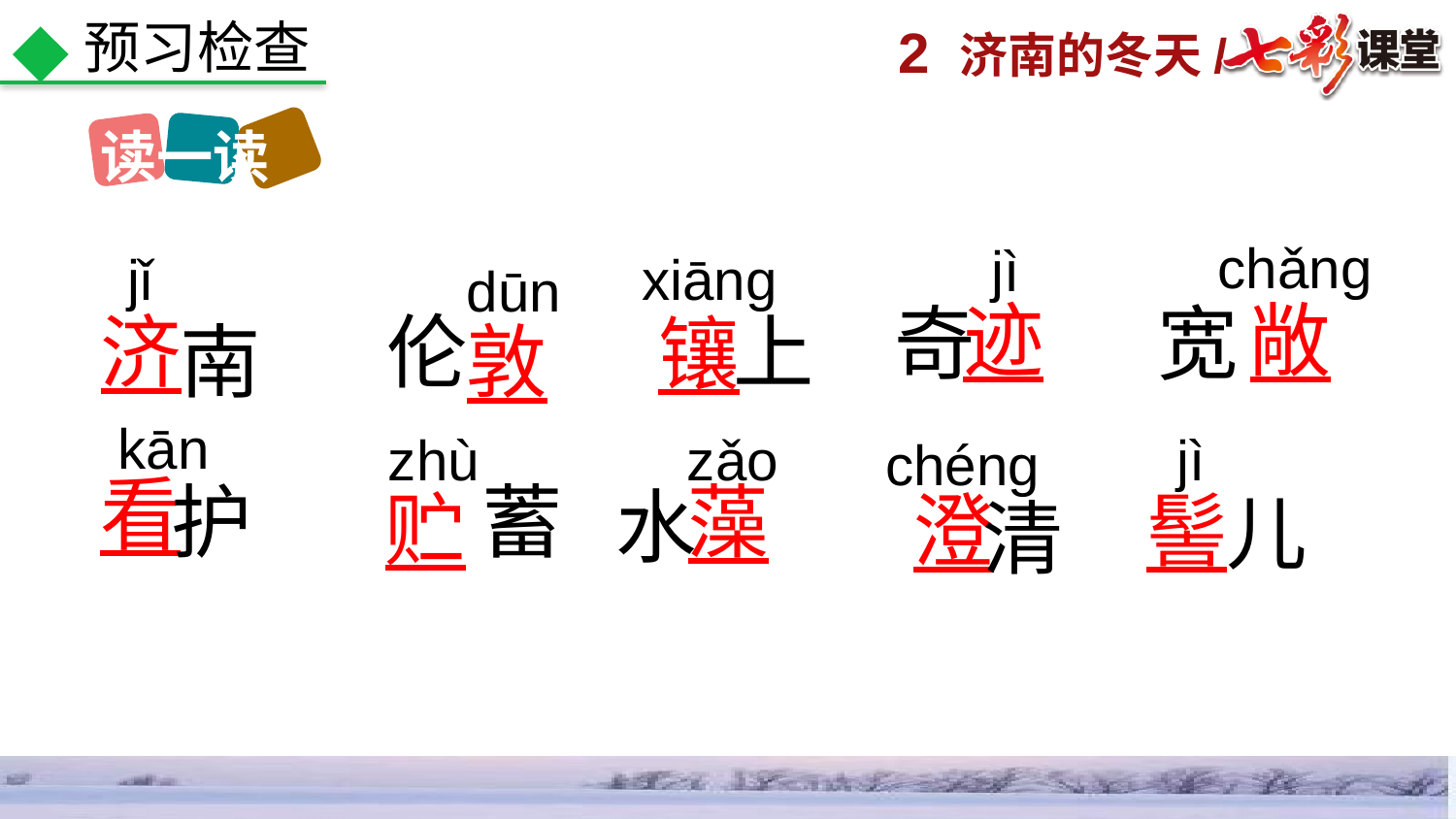

预习检查

读一读

chǎng
jì
jǐ
xiāng
dūn
迹
敞
奇
宽
济
伦
上
镶
南
敦
kān
zhù
zǎo
jì
chéng
护
蓄
藻
水
贮
看
澄
髻
儿
清